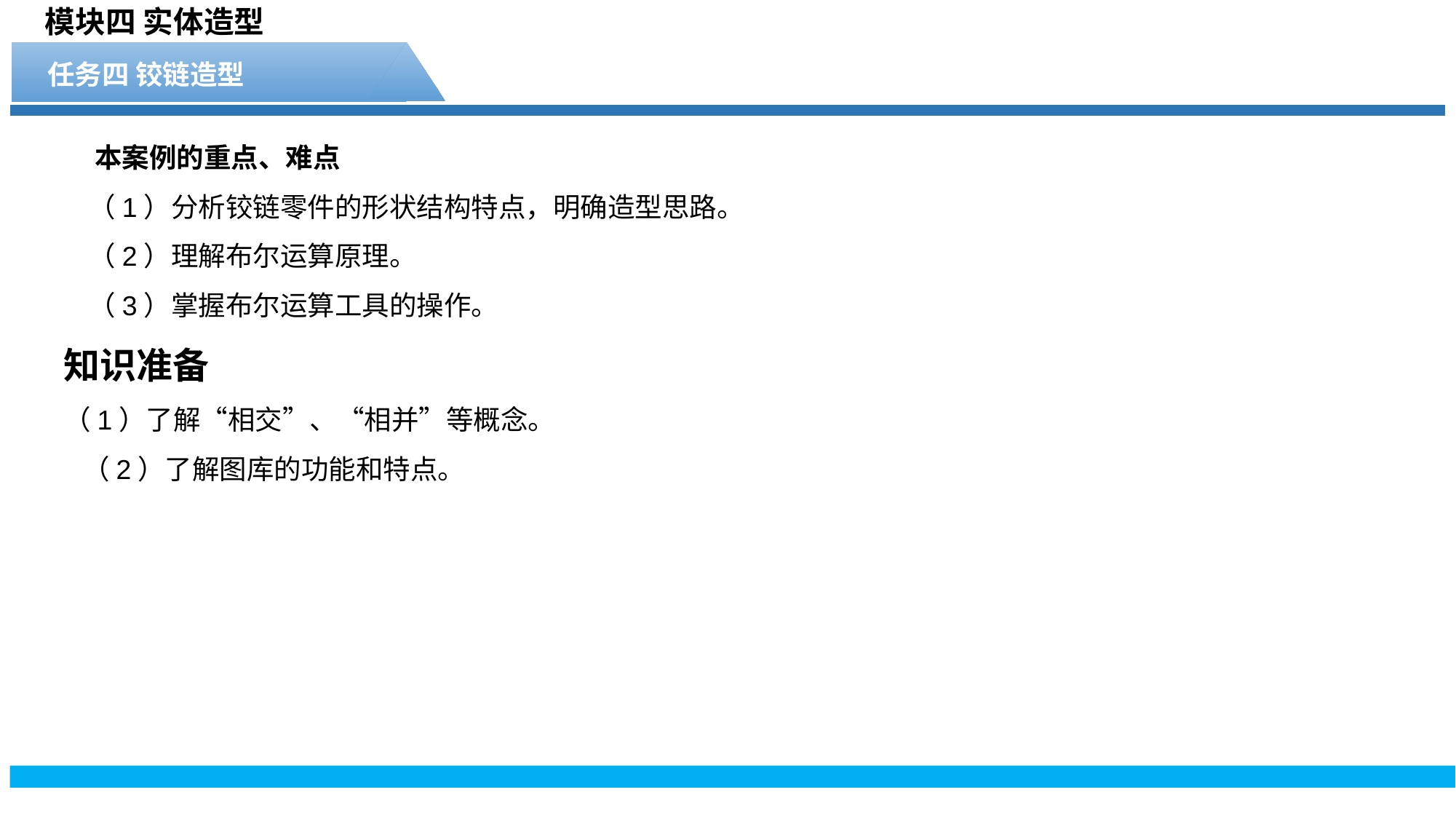

模块四 实体造型

任务四 铰链造型
    本案例的重点、难点
   （1）分析铰链零件的形状结构特点，明确造型思路。
   （2）理解布尔运算原理。
   （3）掌握布尔运算工具的操作。
知识准备
（1）了解“相交”、“相并”等概念。
  （2）了解图库的功能和特点。